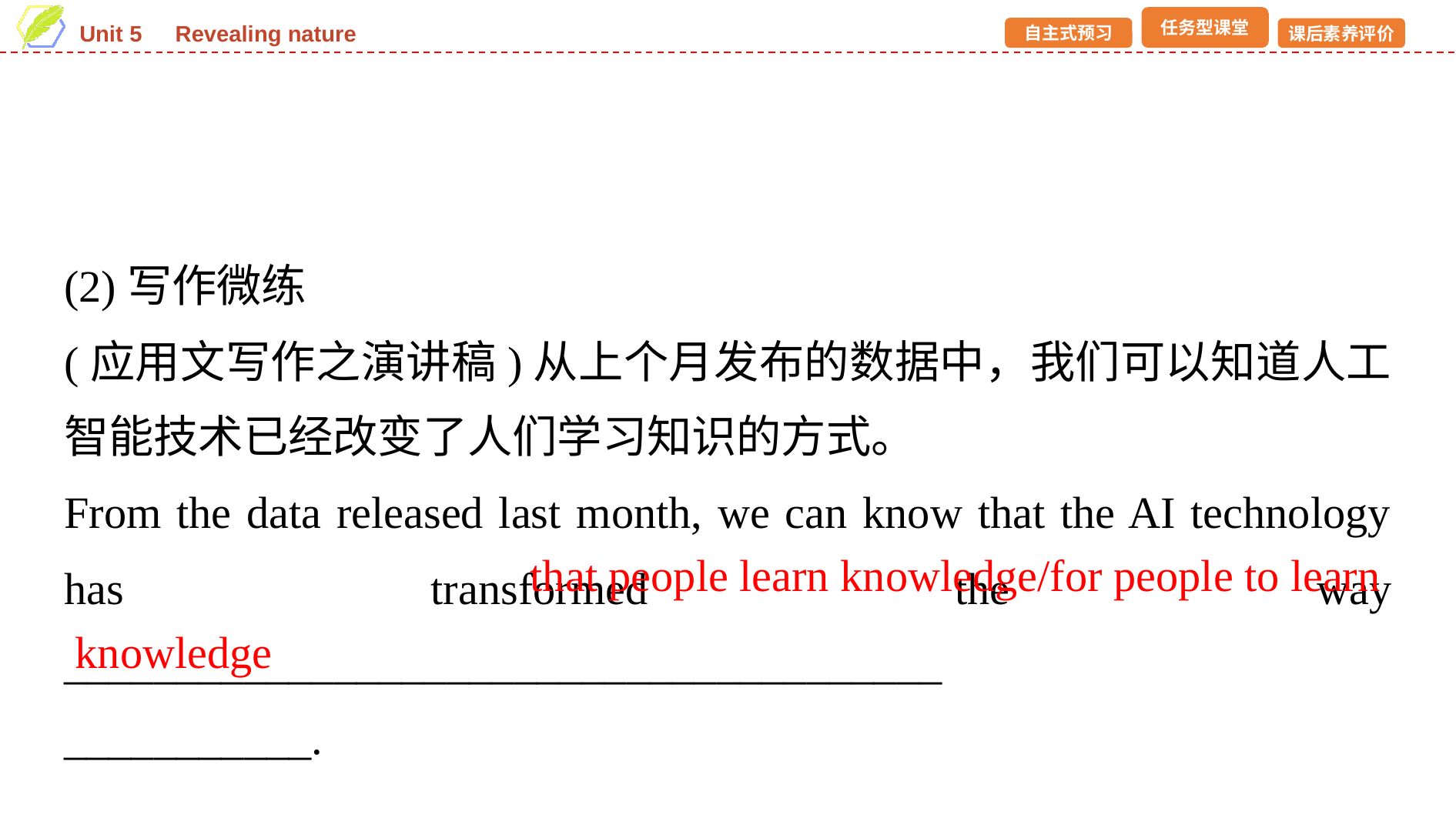

(2)写作微练
(应用文写作之演讲稿)从上个月发布的数据中，我们可以知道人工智能技术已经改变了人们学习知识的方式。
From the data released last month, we can know that the AI technology has transformed the way _______________________________________
___________.
that people learn knowledge/for people to learn
knowledge